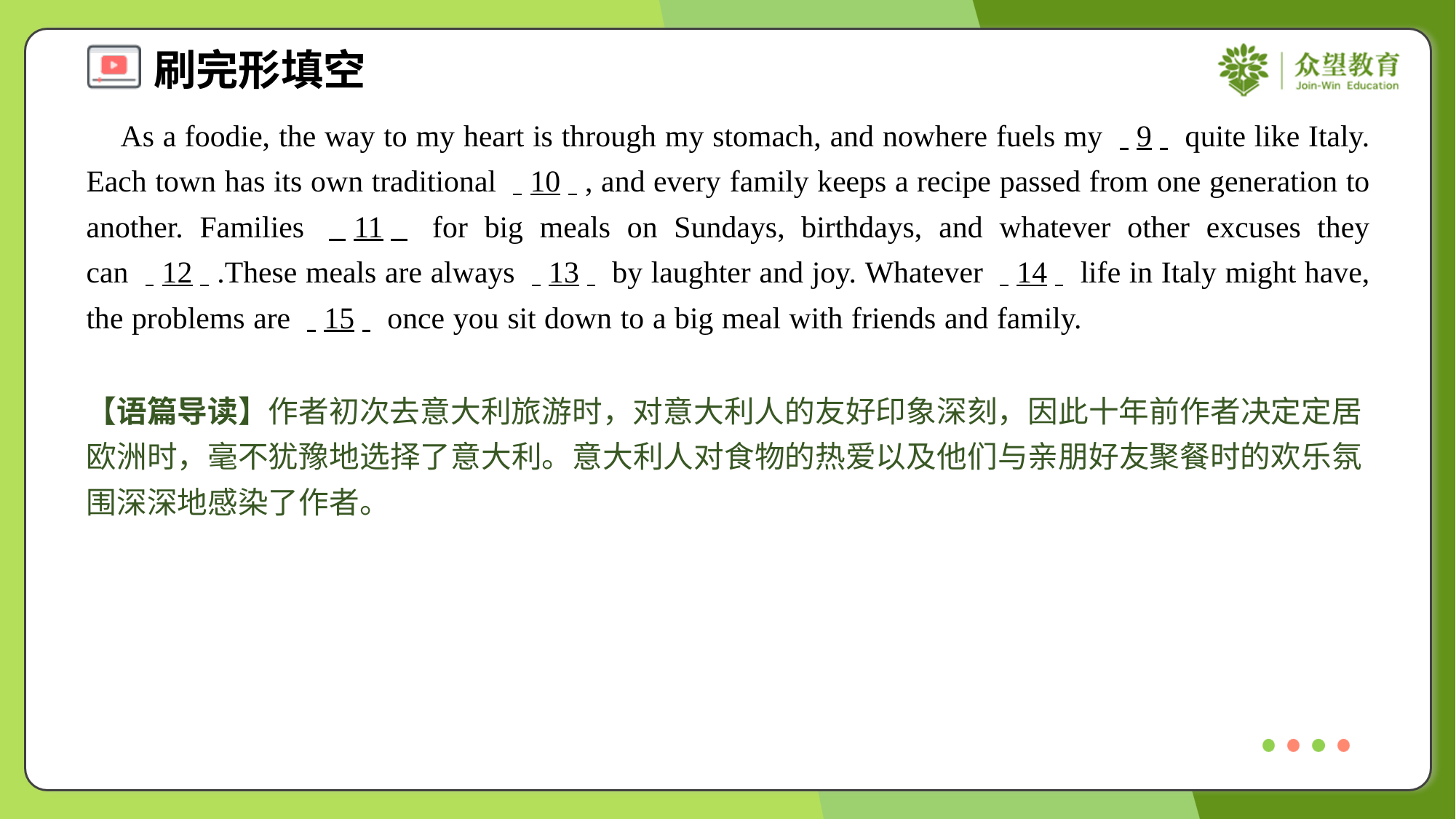

As a foodie, the way to my heart is through my stomach, and nowhere fuels my . .9. . quite like Italy. Each town has its own traditional . .10. ., and every family keeps a recipe passed from one generation to another. Families . .11. . for big meals on Sundays, birthdays, and whatever other excuses they can . .12. ..These meals are always . .13. . by laughter and joy. Whatever . .14. . life in Italy might have, the problems are . .15. . once you sit down to a big meal with friends and family.
【语篇导读】作者初次去意大利旅游时，对意大利人的友好印象深刻，因此十年前作者决定定居欧洲时，毫不犹豫地选择了意大利。意大利人对食物的热爱以及他们与亲朋好友聚餐时的欢乐氛围深深地感染了作者。